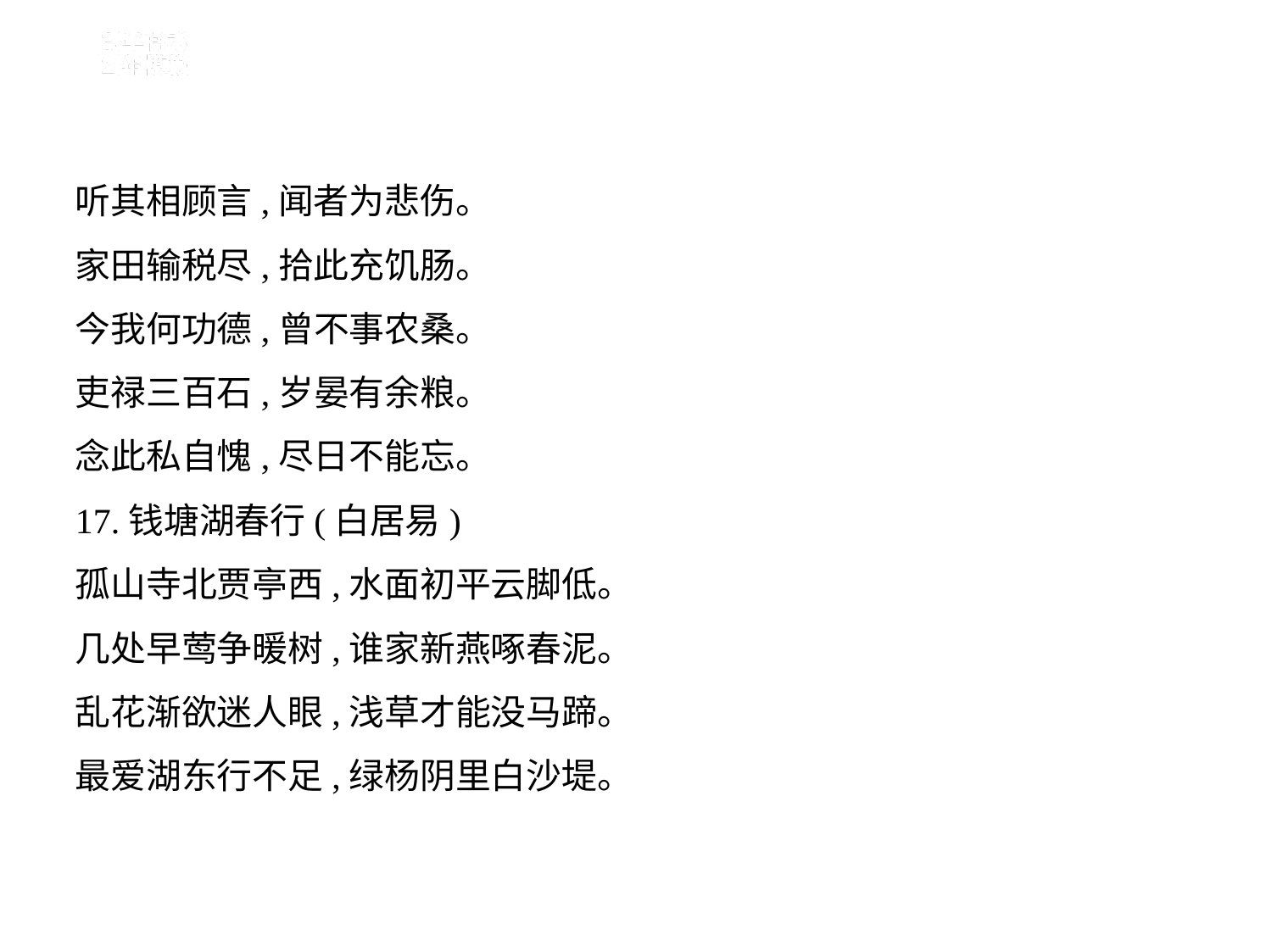

听其相顾言,闻者为悲伤。
家田输税尽,拾此充饥肠。
今我何功德,曾不事农桑。
吏禄三百石,岁晏有余粮。
念此私自愧,尽日不能忘。
17.钱塘湖春行(白居易)
孤山寺北贾亭西,水面初平云脚低。
几处早莺争暖树,谁家新燕啄春泥。
乱花渐欲迷人眼,浅草才能没马蹄。
最爱湖东行不足,绿杨阴里白沙堤。